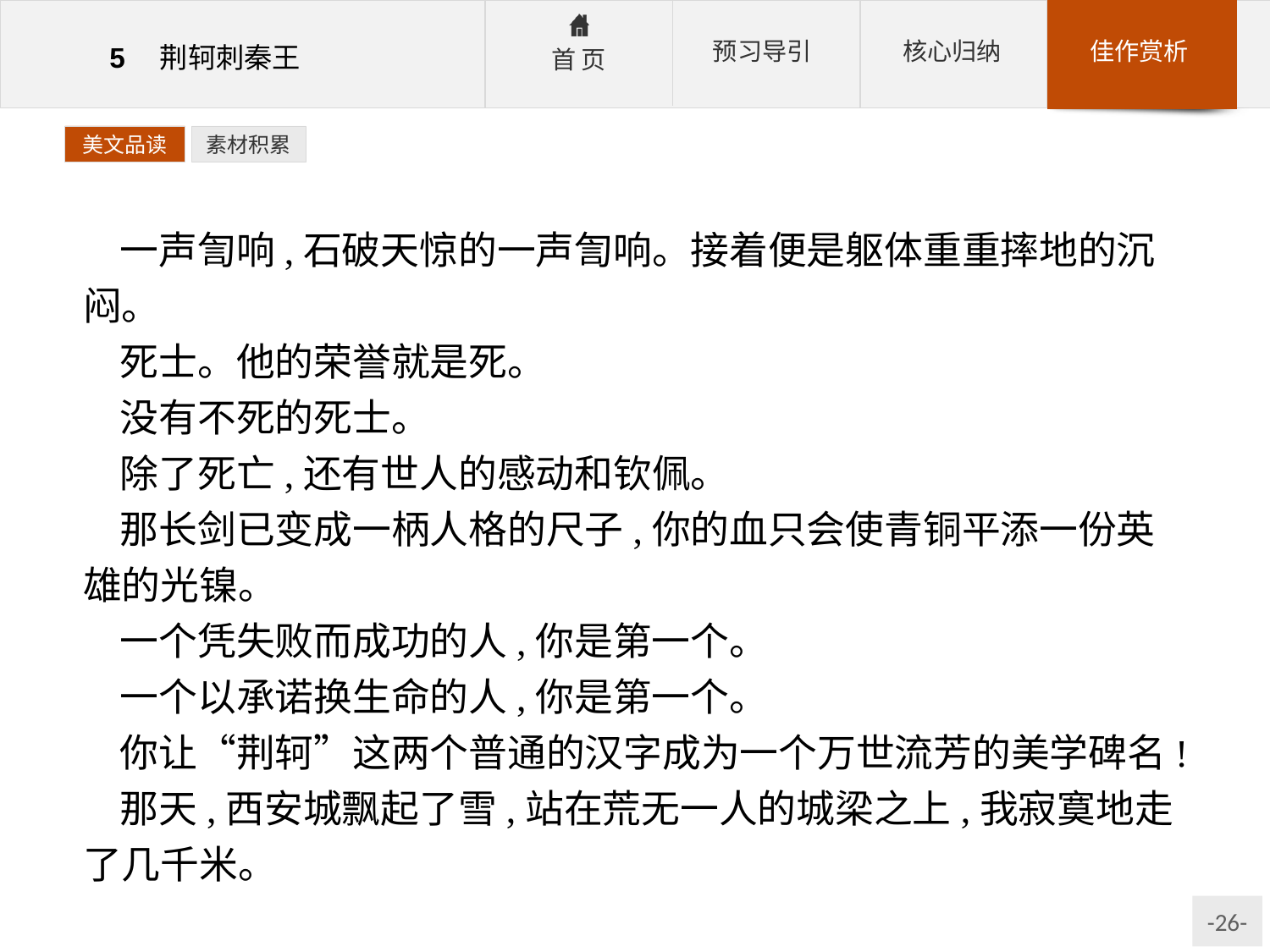

美文品读
素材积累
一声訇响,石破天惊的一声訇响。接着便是躯体重重摔地的沉闷。
死士。他的荣誉就是死。
没有不死的死士。
除了死亡,还有世人的感动和钦佩。
那长剑已变成一柄人格的尺子,你的血只会使青铜平添一份英雄的光镍。
一个凭失败而成功的人,你是第一个。
一个以承诺换生命的人,你是第一个。
你让“荆轲”这两个普通的汉字成为一个万世流芳的美学碑名!
那天,西安城飘起了雪,站在荒无一人的城梁之上,我寂寞地走了几千米。